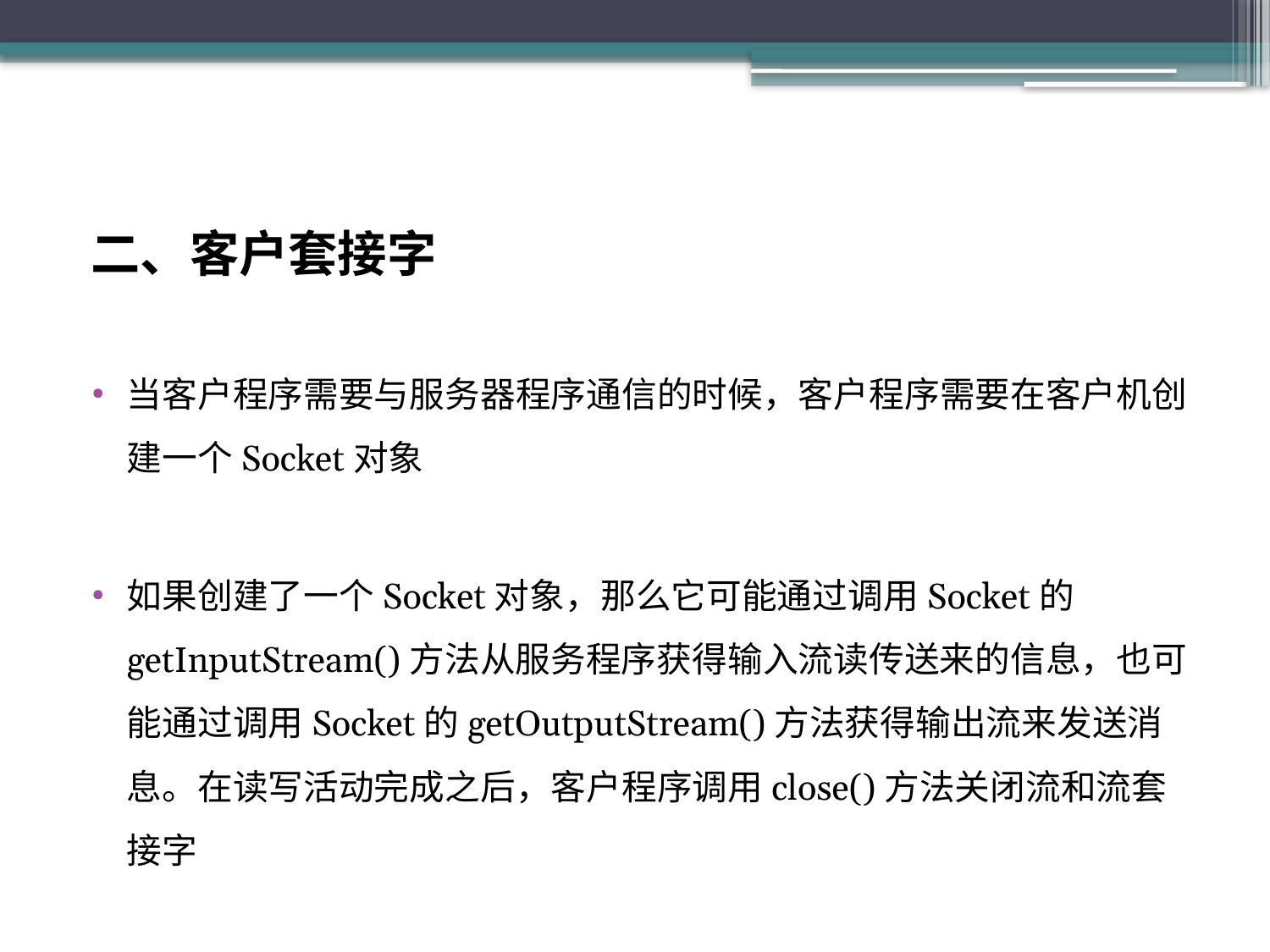

#
二、客户套接字

当客户程序需要与服务器程序通信的时候，客户程序需要在客户机创建一个Socket对象

如果创建了一个Socket对象，那么它可能通过调用Socket的getInputStream()方法从服务程序获得输入流读传送来的信息，也可能通过调用Socket的getOutputStream()方法获得输出流来发送消息。在读写活动完成之后，客户程序调用close()方法关闭流和流套接字